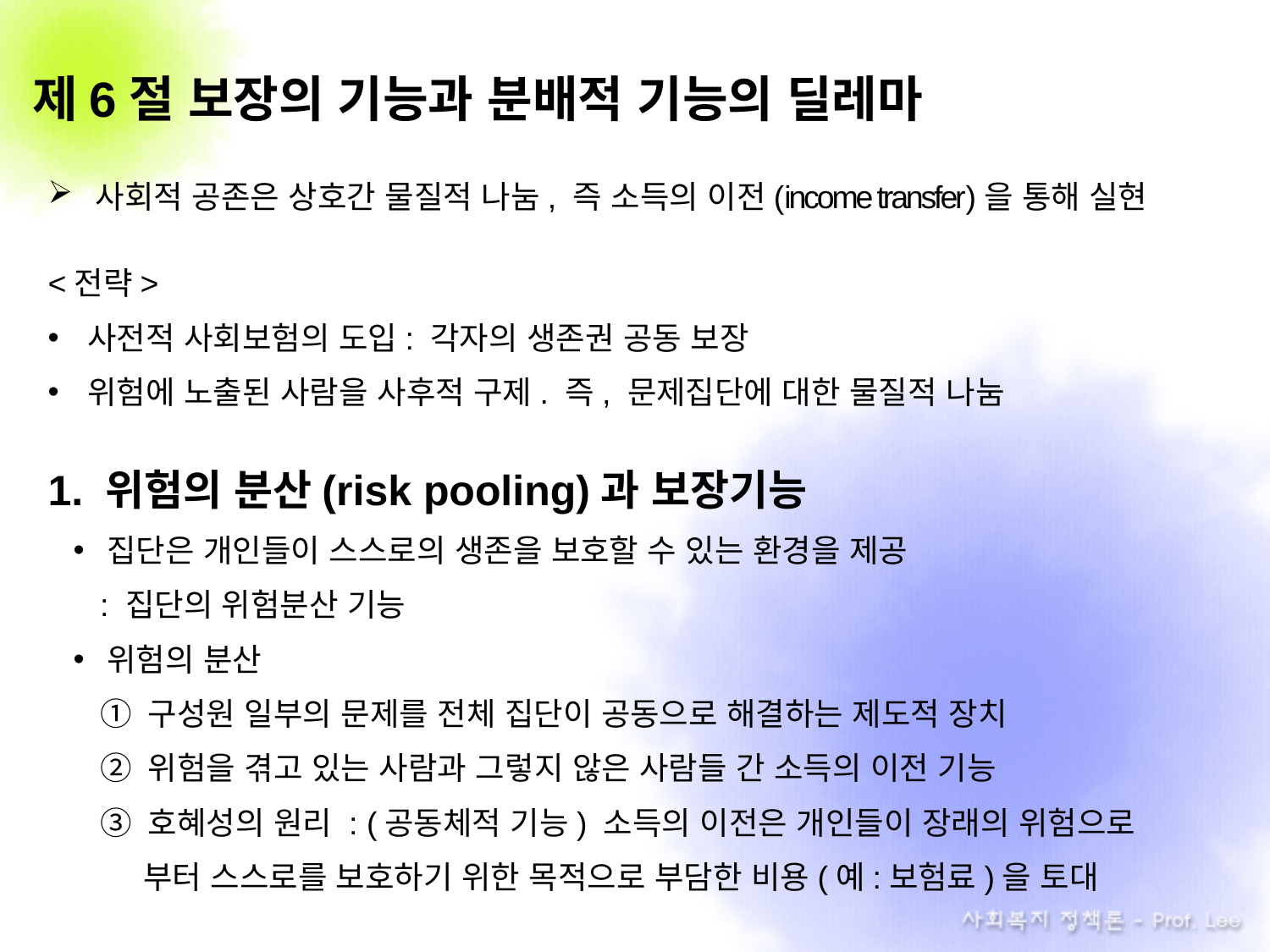

제6절 보장의 기능과 분배적 기능의 딜레마

사회적 공존은 상호간 물질적 나눔, 즉 소득의 이전(income transfer)을 통해 실현

<전략>
사전적 사회보험의 도입: 각자의 생존권 공동 보장
위험에 노출된 사람을 사후적 구제. 즉, 문제집단에 대한 물질적 나눔

1. 위험의 분산(risk pooling)과 보장기능
집단은 개인들이 스스로의 생존을 보호할 수 있는 환경을 제공
   : 집단의 위험분산 기능
위험의 분산
   ① 구성원 일부의 문제를 전체 집단이 공동으로 해결하는 제도적 장치
   ② 위험을 겪고 있는 사람과 그렇지 않은 사람들 간 소득의 이전 기능
   ③ 호혜성의 원리 : (공동체적 기능) 소득의 이전은 개인들이 장래의 위험으로
       부터 스스로를 보호하기 위한 목적으로 부담한 비용(예:보험료)을 토대